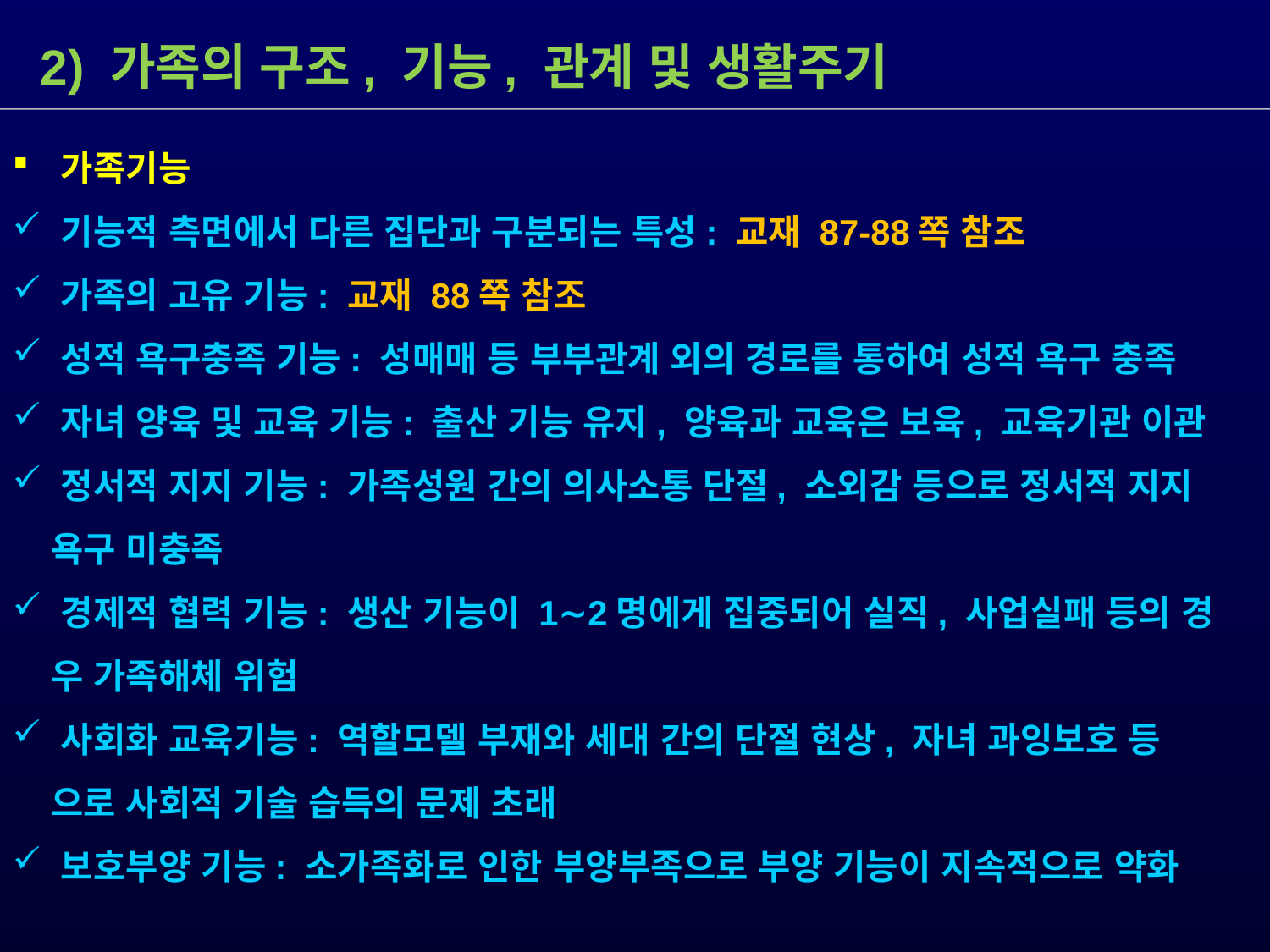

2) 가족의 구조, 기능, 관계 및 생활주기

 가족기능
 기능적 측면에서 다른 집단과 구분되는 특성: 교재 87-88쪽 참조
 가족의 고유 기능: 교재 88쪽 참조
 성적 욕구충족 기능: 성매매 등 부부관계 외의 경로를 통하여 성적 욕구 충족
 자녀 양육 및 교육 기능: 출산 기능 유지, 양육과 교육은 보육, 교육기관 이관
 정서적 지지 기능: 가족성원 간의 의사소통 단절, 소외감 등으로 정서적 지지
   욕구 미충족
 경제적 협력 기능: 생산 기능이 1∼2명에게 집중되어 실직, 사업실패 등의 경
   우 가족해체 위험
 사회화 교육기능: 역할모델 부재와 세대 간의 단절 현상, 자녀 과잉보호 등
   으로 사회적 기술 습득의 문제 초래
 보호부양 기능: 소가족화로 인한 부양부족으로 부양 기능이 지속적으로 약화